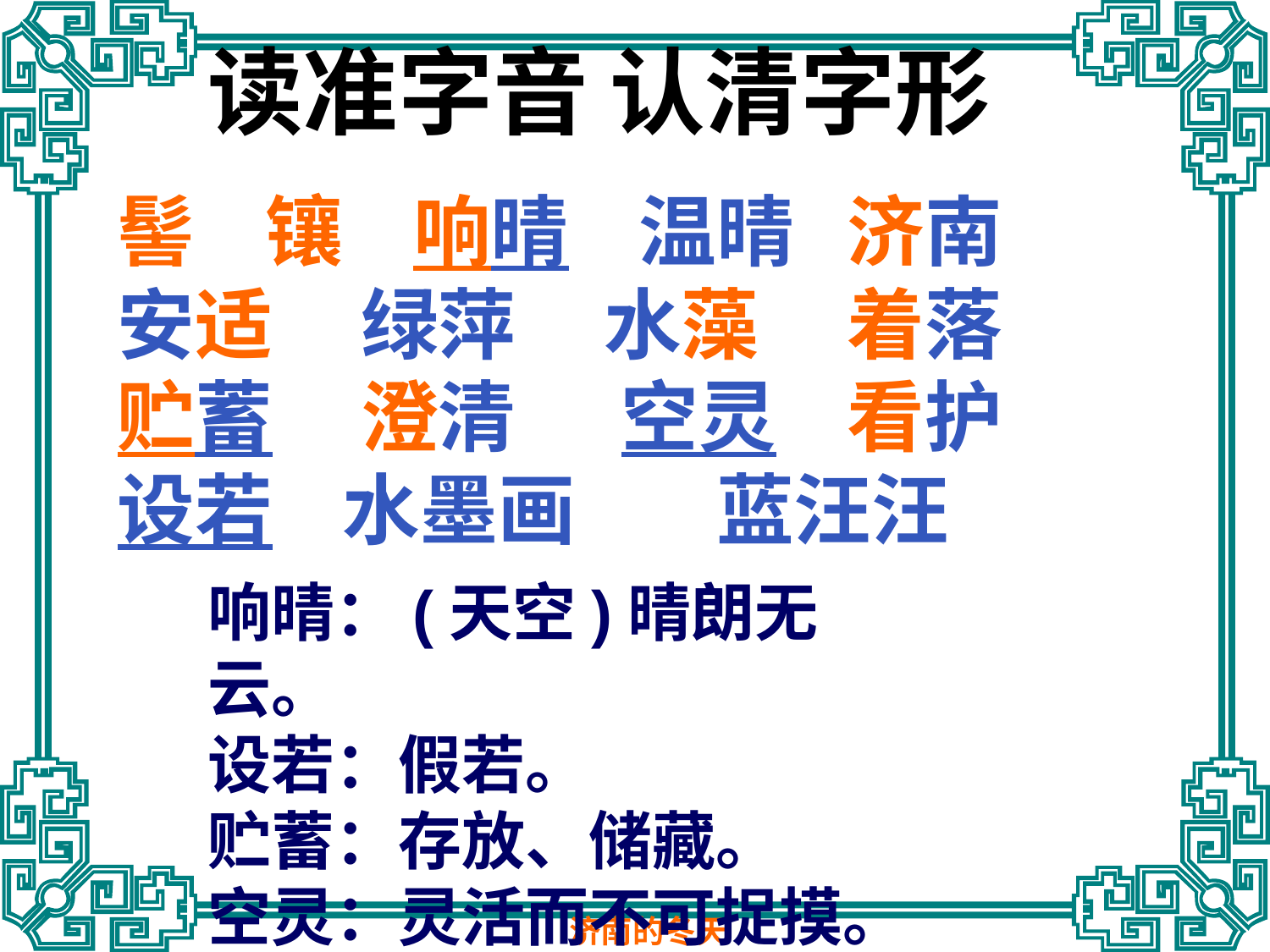

读准字音 认清字形
髻    镶    响晴    温晴   济南
安适     绿萍     水藻     着落
贮蓄     澄清      空灵    看护
设若    水墨画        蓝汪汪
响晴：(天空)晴朗无云。
设若：假若。
贮蓄：存放、储藏。
空灵：灵活而不可捉摸。